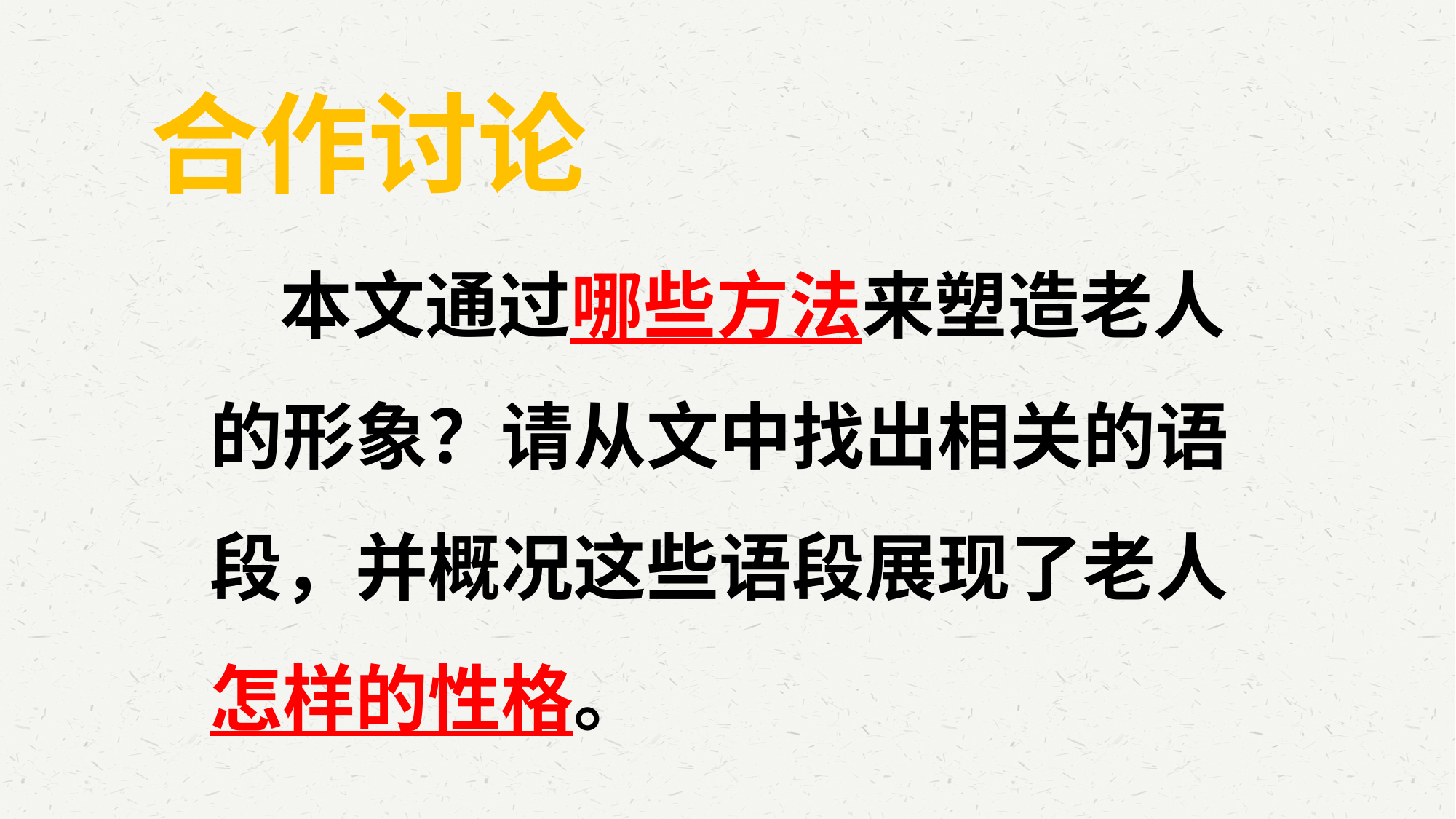

合作讨论
    本文通过哪些方法来塑造老人的形象？请从文中找出相关的语段，并概况这些语段展现了老人怎样的性格。